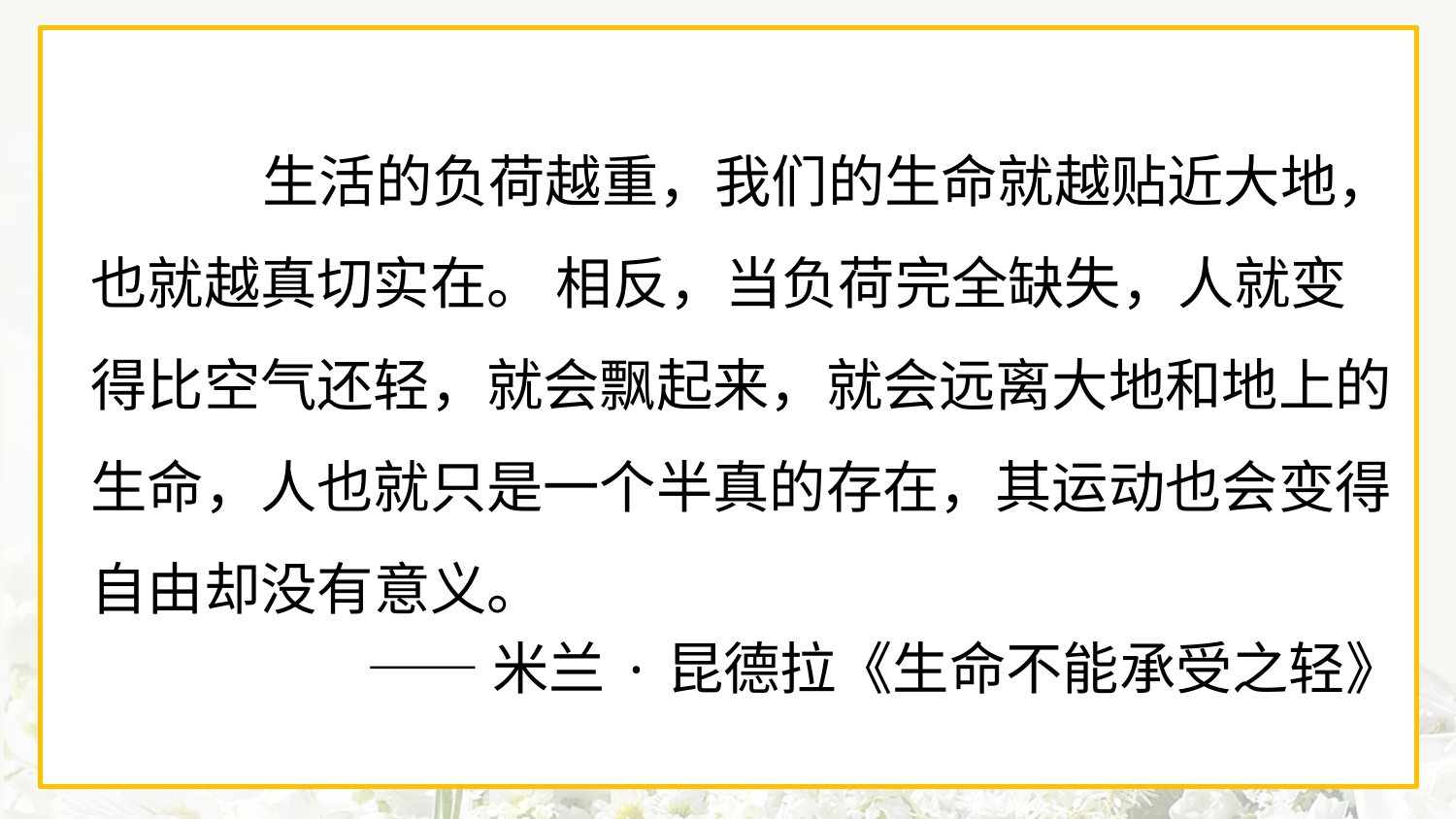

生活的负荷越重，我们的生命就越贴近大地，也就越真切实在。 相反，当负荷完全缺失，人就变得比空气还轻，就会飘起来，就会远离大地和地上的生命，人也就只是一个半真的存在，其运动也会变得自由却没有意义。
——米兰·昆德拉《生命不能承受之轻》